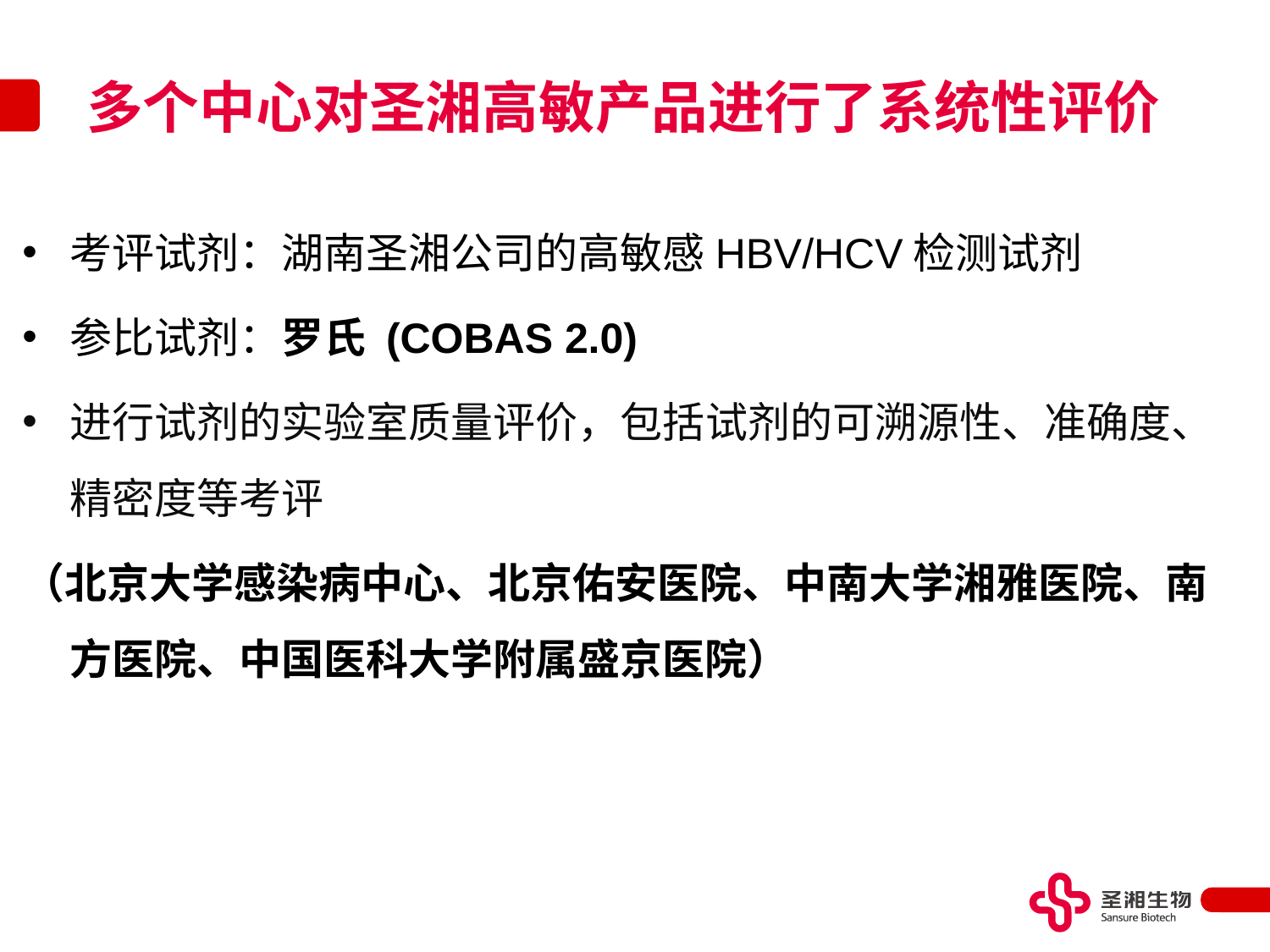

# 多个中心对圣湘高敏产品进行了系统性评价
考评试剂：湖南圣湘公司的高敏感HBV/HCV检测试剂
参比试剂：罗氏 (COBAS 2.0)
进行试剂的实验室质量评价，包括试剂的可溯源性、准确度、精密度等考评
（北京大学感染病中心、北京佑安医院、中南大学湘雅医院、南方医院、中国医科大学附属盛京医院）